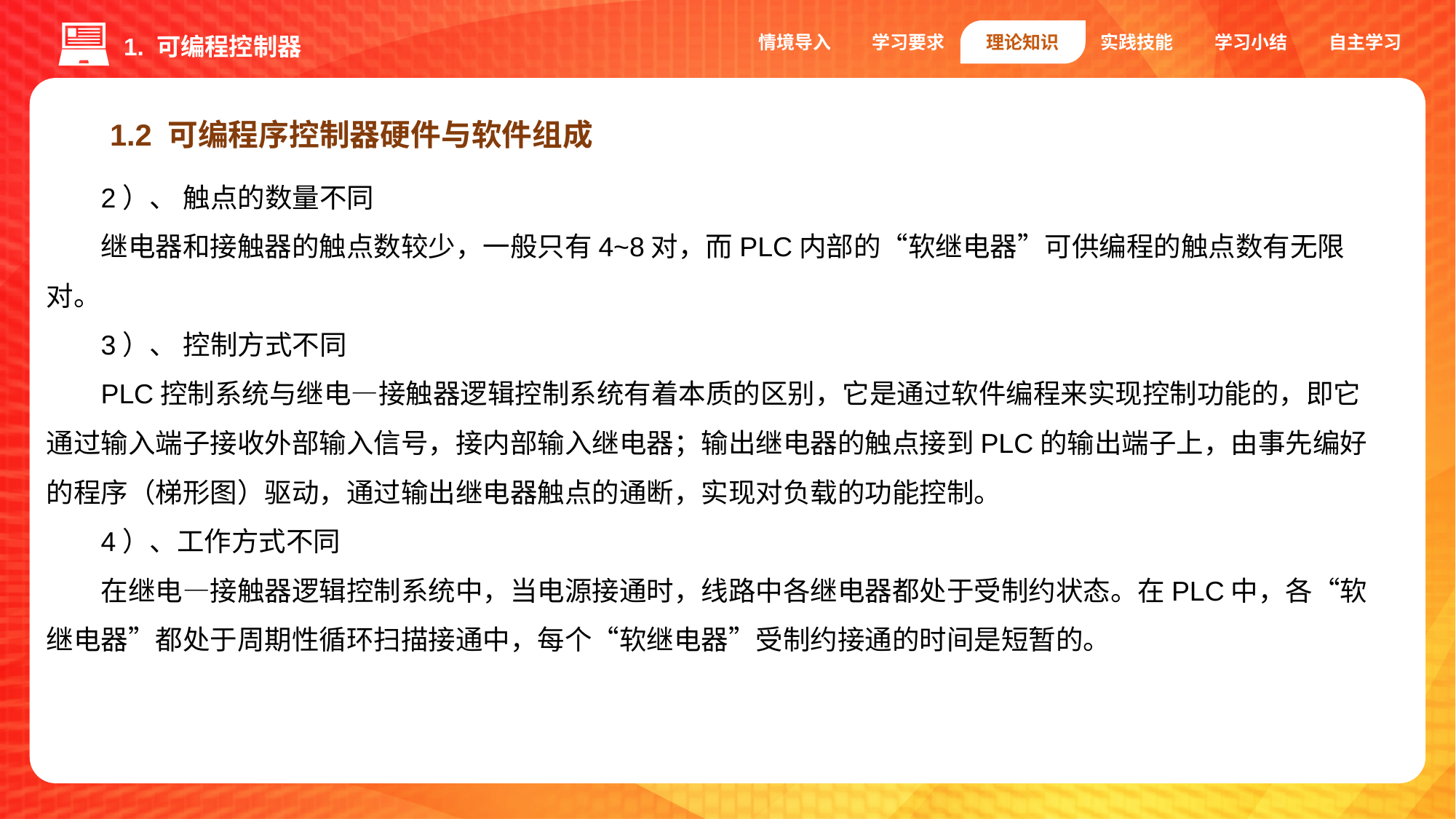

情境导入
学习要求
理论知识
实践技能
学习小结
自主学习

1. 可编程控制器
1.2 可编程序控制器硬件与软件组成
2）、 触点的数量不同
继电器和接触器的触点数较少，一般只有4~8对，而PLC内部的“软继电器”可供编程的触点数有无限对。
3）、 控制方式不同
PLC控制系统与继电—接触器逻辑控制系统有着本质的区别，它是通过软件编程来实现控制功能的，即它通过输入端子接收外部输入信号，接内部输入继电器；输出继电器的触点接到PLC的输出端子上，由事先编好的程序（梯形图）驱动，通过输出继电器触点的通断，实现对负载的功能控制。
4）、工作方式不同
在继电—接触器逻辑控制系统中，当电源接通时，线路中各继电器都处于受制约状态。在PLC中，各“软继电器”都处于周期性循环扫描接通中，每个“软继电器”受制约接通的时间是短暂的。